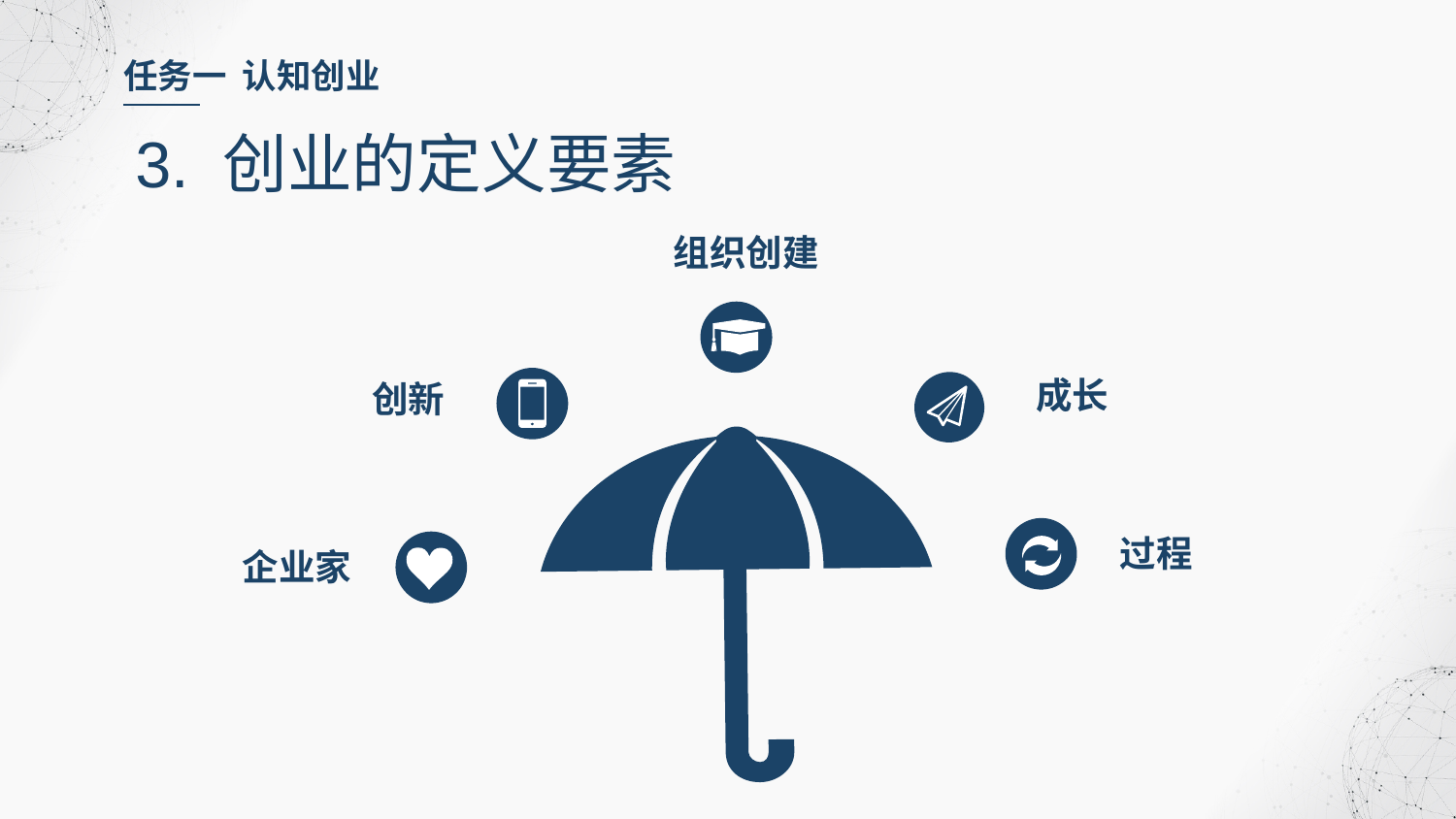

任务一  认知创业
3. 创业的定义要素
组织创建

成长
创新

过程

企业家